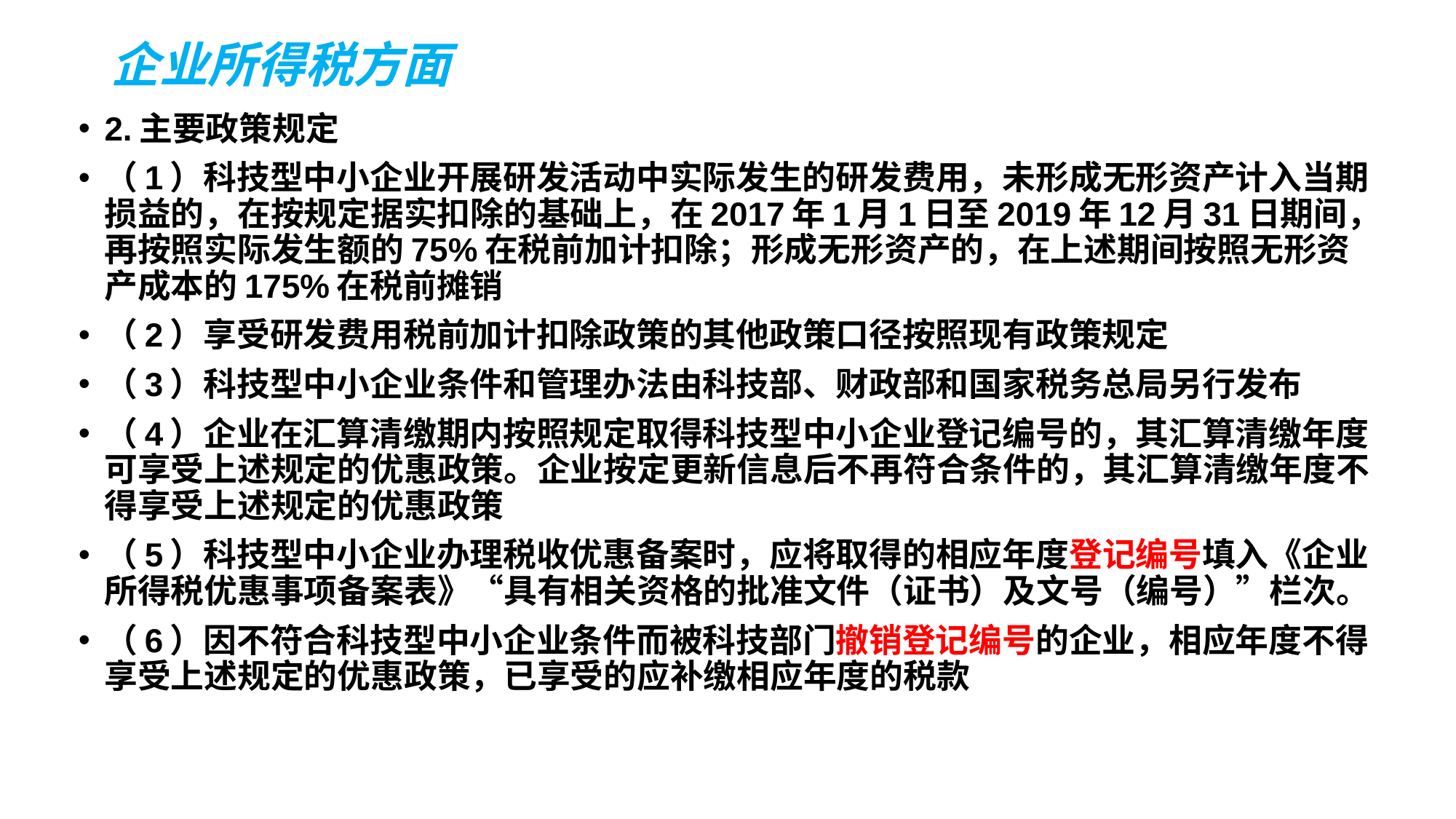

# 企业所得税方面
2.主要政策规定
（1）科技型中小企业开展研发活动中实际发生的研发费用，未形成无形资产计入当期损益的，在按规定据实扣除的基础上，在2017年1月1日至2019年12月31日期间，再按照实际发生额的75%在税前加计扣除；形成无形资产的，在上述期间按照无形资产成本的175%在税前摊销
（2）享受研发费用税前加计扣除政策的其他政策口径按照现有政策规定
（3）科技型中小企业条件和管理办法由科技部、财政部和国家税务总局另行发布
（4）企业在汇算清缴期内按照规定取得科技型中小企业登记编号的，其汇算清缴年度可享受上述规定的优惠政策。企业按定更新信息后不再符合条件的，其汇算清缴年度不得享受上述规定的优惠政策
（5）科技型中小企业办理税收优惠备案时，应将取得的相应年度登记编号填入《企业所得税优惠事项备案表》“具有相关资格的批准文件（证书）及文号（编号）”栏次。
（6）因不符合科技型中小企业条件而被科技部门撤销登记编号的企业，相应年度不得享受上述规定的优惠政策，已享受的应补缴相应年度的税款